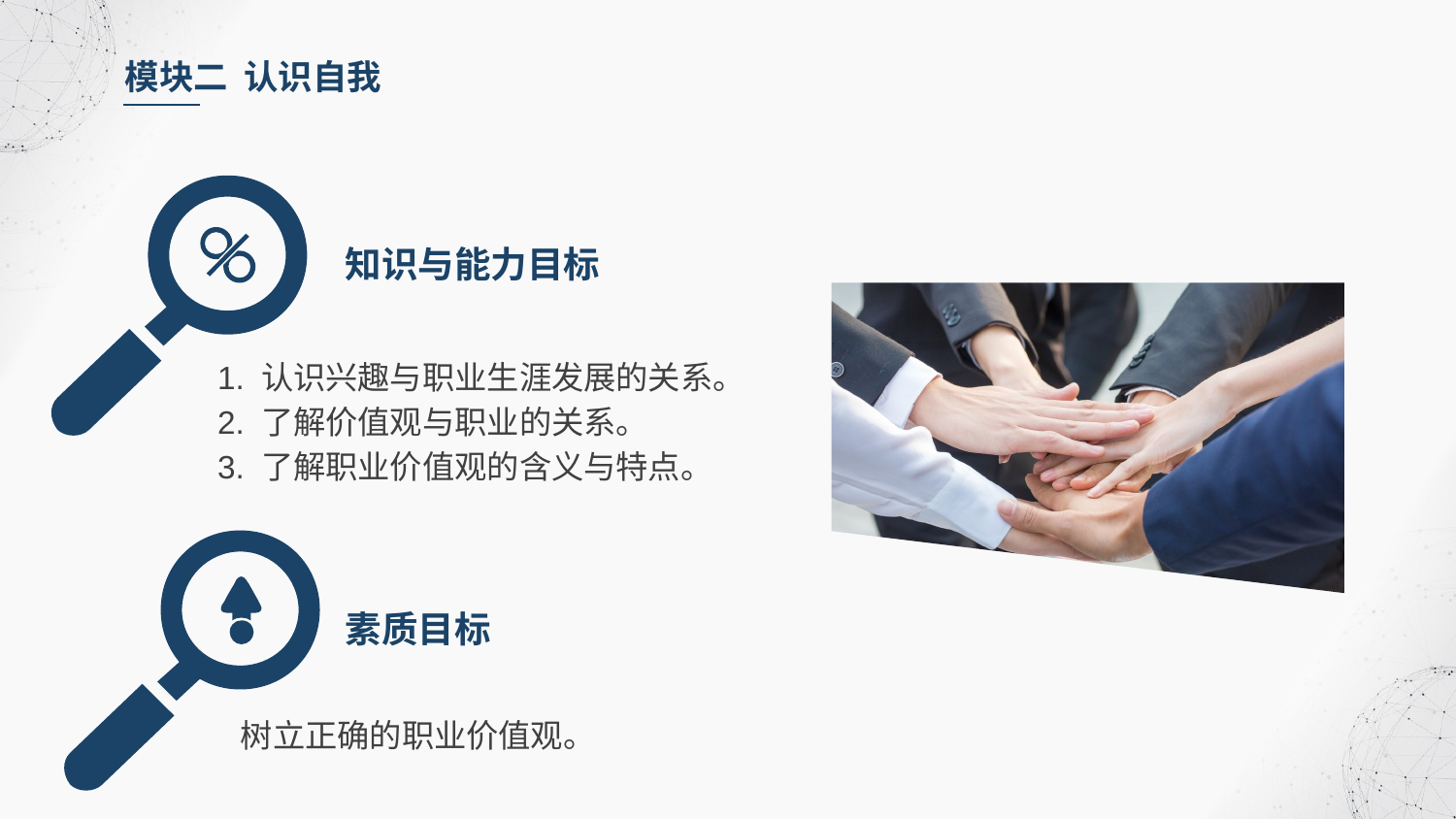

模块二  认识自我

知识与能力目标

1. 认识兴趣与职业生涯发展的关系。
2. 了解价值观与职业的关系。
3. 了解职业价值观的含义与特点。

素质目标
树立正确的职业价值观。